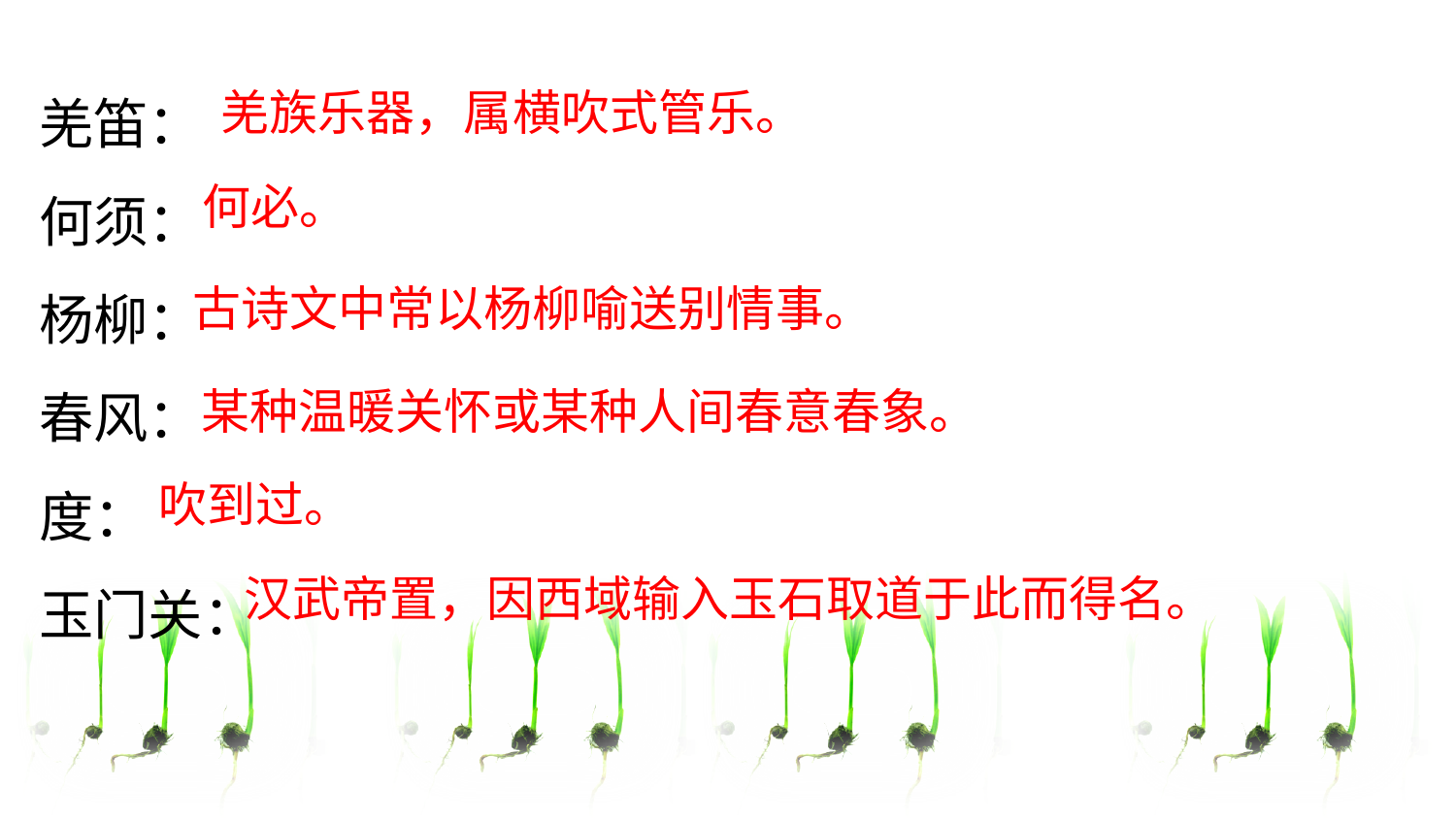

羌笛：
何须：
杨柳：
春风：
度：
玉门关：
羌族乐器，属横吹式管乐。
何必。
古诗文中常以杨柳喻送别情事。
某种温暖关怀或某种人间春意春象。
吹到过。
汉武帝置，因西域输入玉石取道于此而得名。